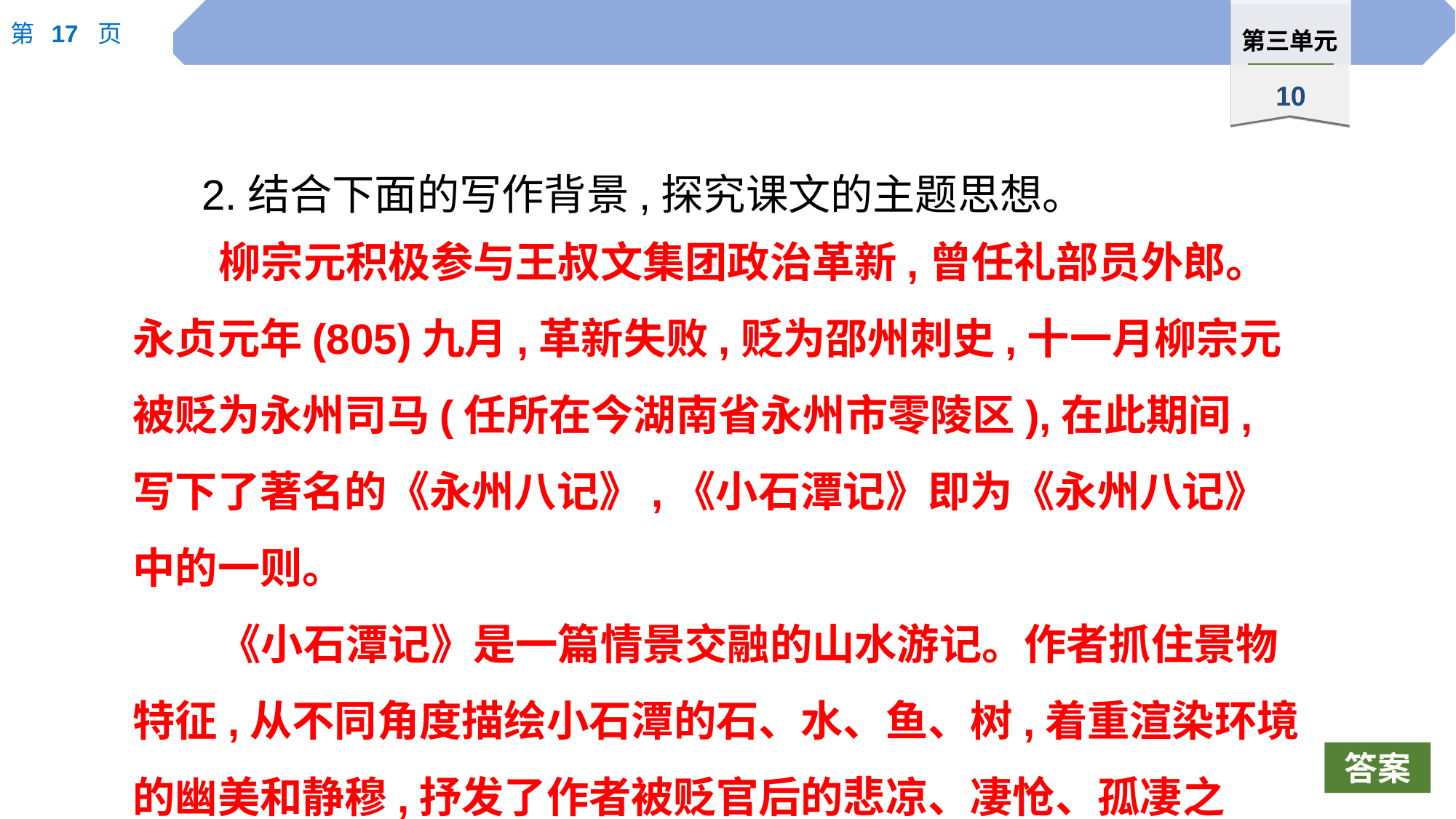

2.结合下面的写作背景,探究课文的主题思想。
柳宗元积极参与王叔文集团政治革新,曾任礼部员外郎。永贞元年(805)九月,革新失败,贬为邵州刺史,十一月柳宗元被贬为永州司马(任所在今湖南省永州市零陵区),在此期间,写下了著名的《永州八记》,《小石潭记》即为《永州八记》中的一则。
《小石潭记》是一篇情景交融的山水游记。作者抓住景物特征,从不同角度描绘小石潭的石、水、鱼、树,着重渲染环境的幽美和静穆,抒发了作者被贬官后的悲凉、凄怆、孤凄之情。
答案